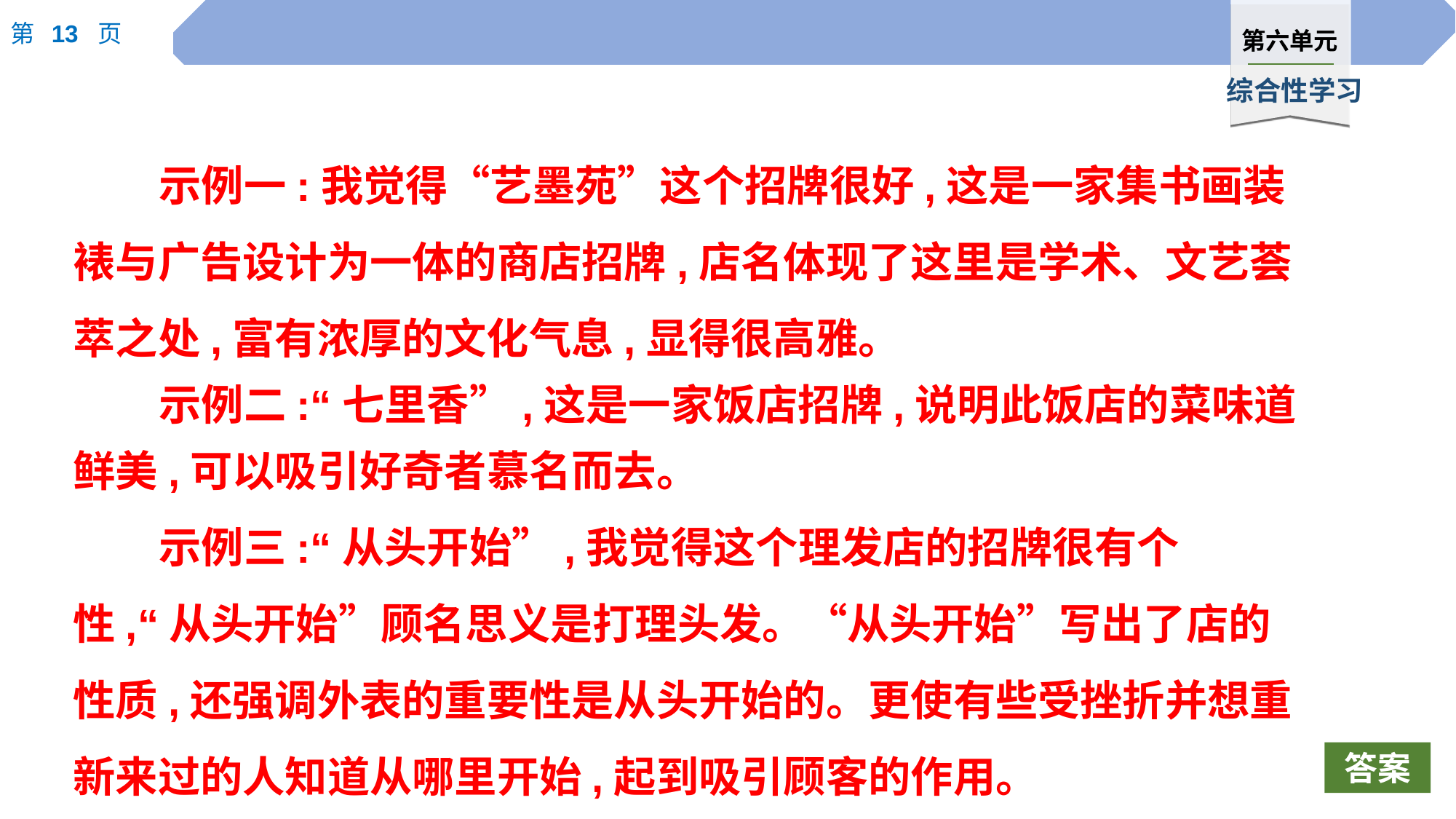

示例一:我觉得“艺墨苑”这个招牌很好,这是一家集书画装裱与广告设计为一体的商店招牌,店名体现了这里是学术、文艺荟萃之处,富有浓厚的文化气息,显得很高雅。
示例二:“七里香”,这是一家饭店招牌,说明此饭店的菜味道鲜美,可以吸引好奇者慕名而去。
示例三:“从头开始”,我觉得这个理发店的招牌很有个性,“从头开始”顾名思义是打理头发。“从头开始”写出了店的性质,还强调外表的重要性是从头开始的。更使有些受挫折并想重新来过的人知道从哪里开始,起到吸引顾客的作用。
答案